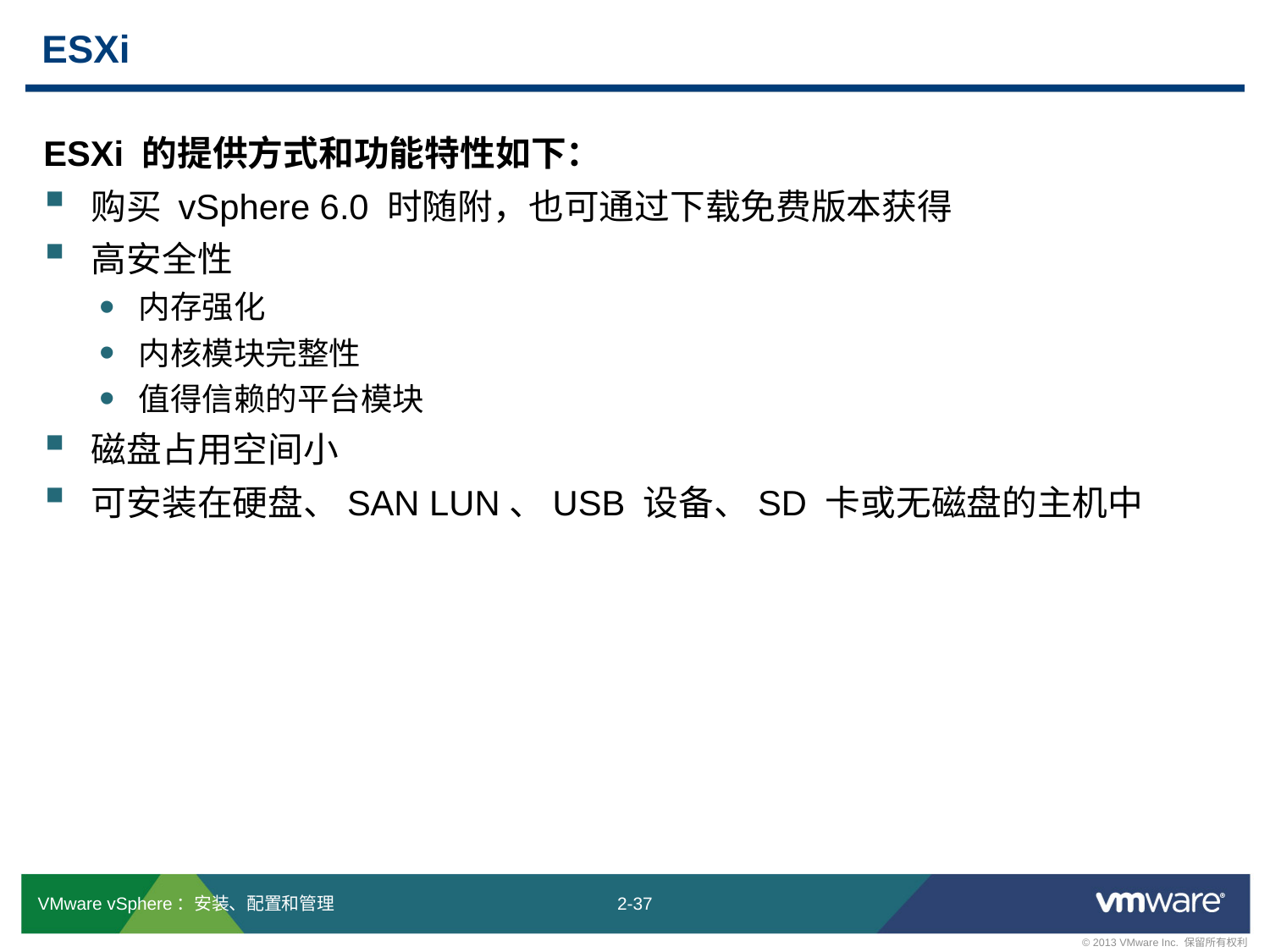

# ESXi
ESXi 的提供方式和功能特性如下：
购买 vSphere 6.0 时随附，也可通过下载免费版本获得
高安全性
内存强化
内核模块完整性
值得信赖的平台模块
磁盘占用空间小
可安装在硬盘、SAN LUN、USB 设备、SD 卡或无磁盘的主机中